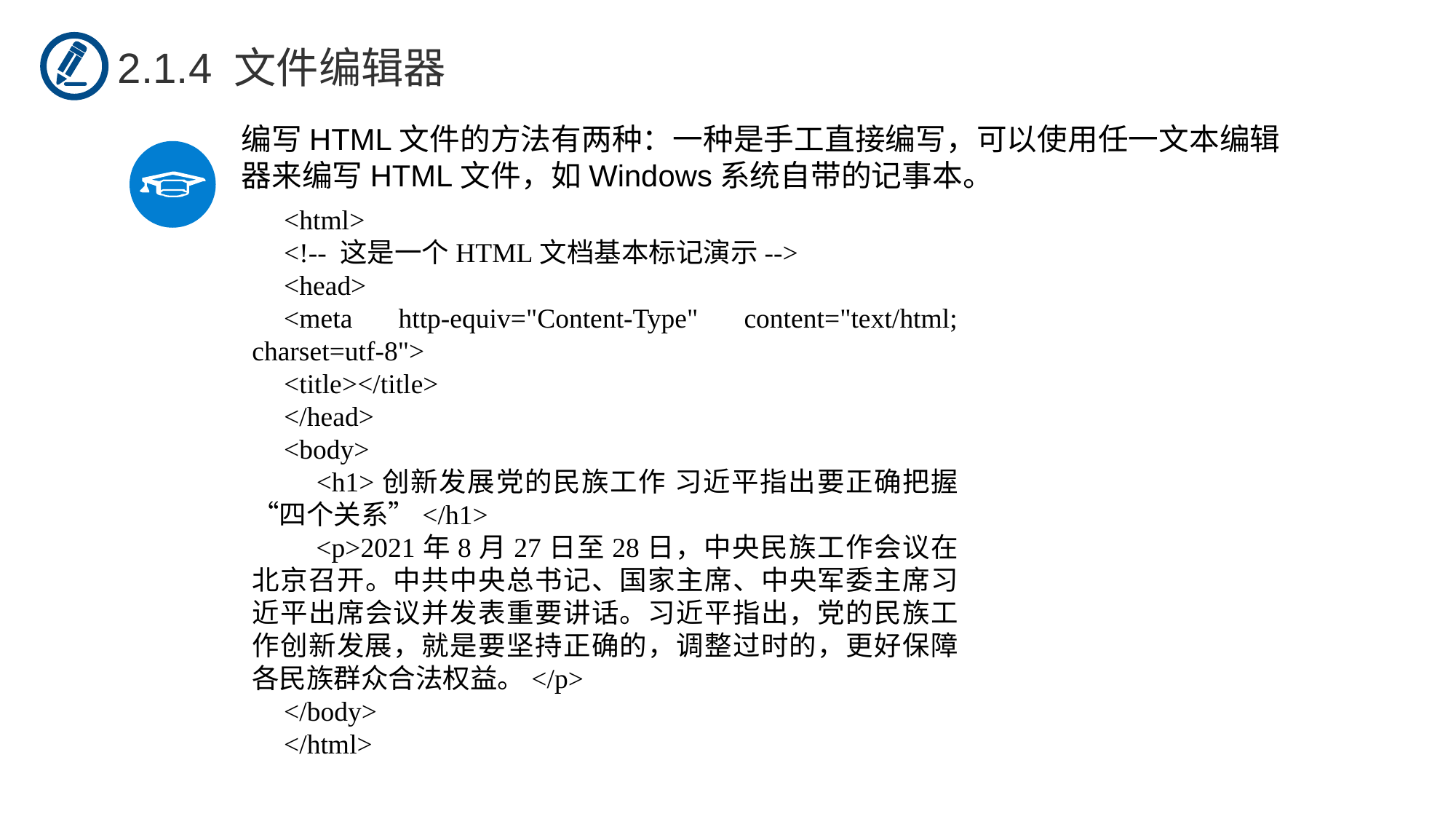

2.1.4 文件编辑器
编写HTML文件的方法有两种：一种是手工直接编写，可以使用任一文本编辑器来编写HTML文件，如Windows系统自带的记事本。

<html>
<!-- 这是一个HTML文档基本标记演示-->
<head>
<meta http-equiv="Content-Type" content="text/html; charset=utf-8">
<title></title>
</head>
<body>
    <h1>创新发展党的民族工作 习近平指出要正确把握“四个关系”</h1>
    <p>2021年8月27日至28日，中央民族工作会议在北京召开。中共中央总书记、国家主席、中央军委主席习近平出席会议并发表重要讲话。习近平指出，党的民族工作创新发展，就是要坚持正确的，调整过时的，更好保障各民族群众合法权益。</p>
</body>
</html>